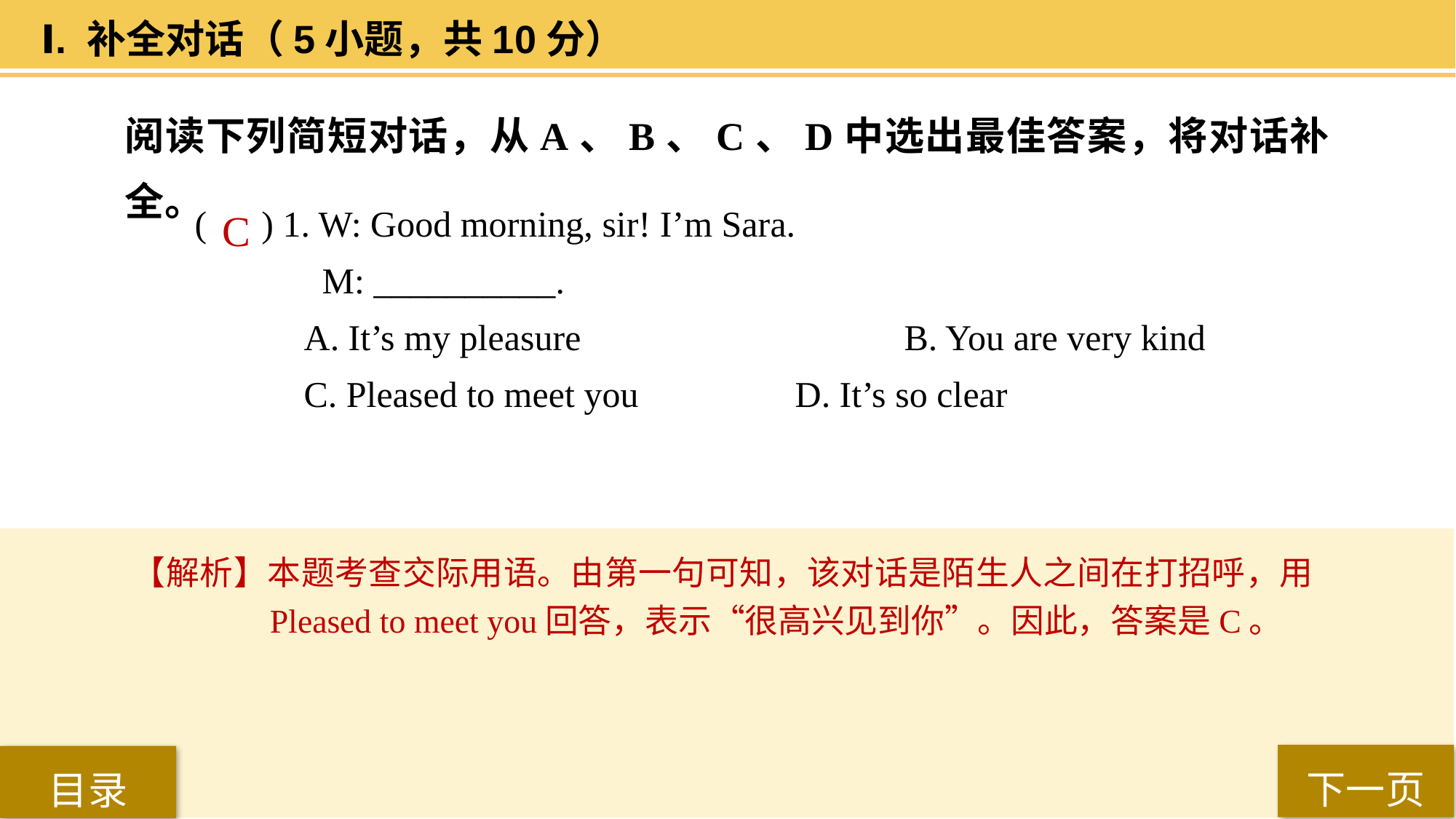

Ⅰ. 补全对话（5小题，共10分）
阅读下列简短对话，从A、B、C、D中选出最佳答案，将对话补全。
(      ) 1. W: Good morning, sir! I’m Sara.
  M: __________.
A. It’s my pleasure 			B. You are very kind
C. Pleased to meet you 		D. It’s so clear
 C
【解析】本题考查交际用语。由第一句可知，该对话是陌生人之间在打招呼，用Pleased to meet you回答，表示“很高兴见到你”。因此，答案是C。